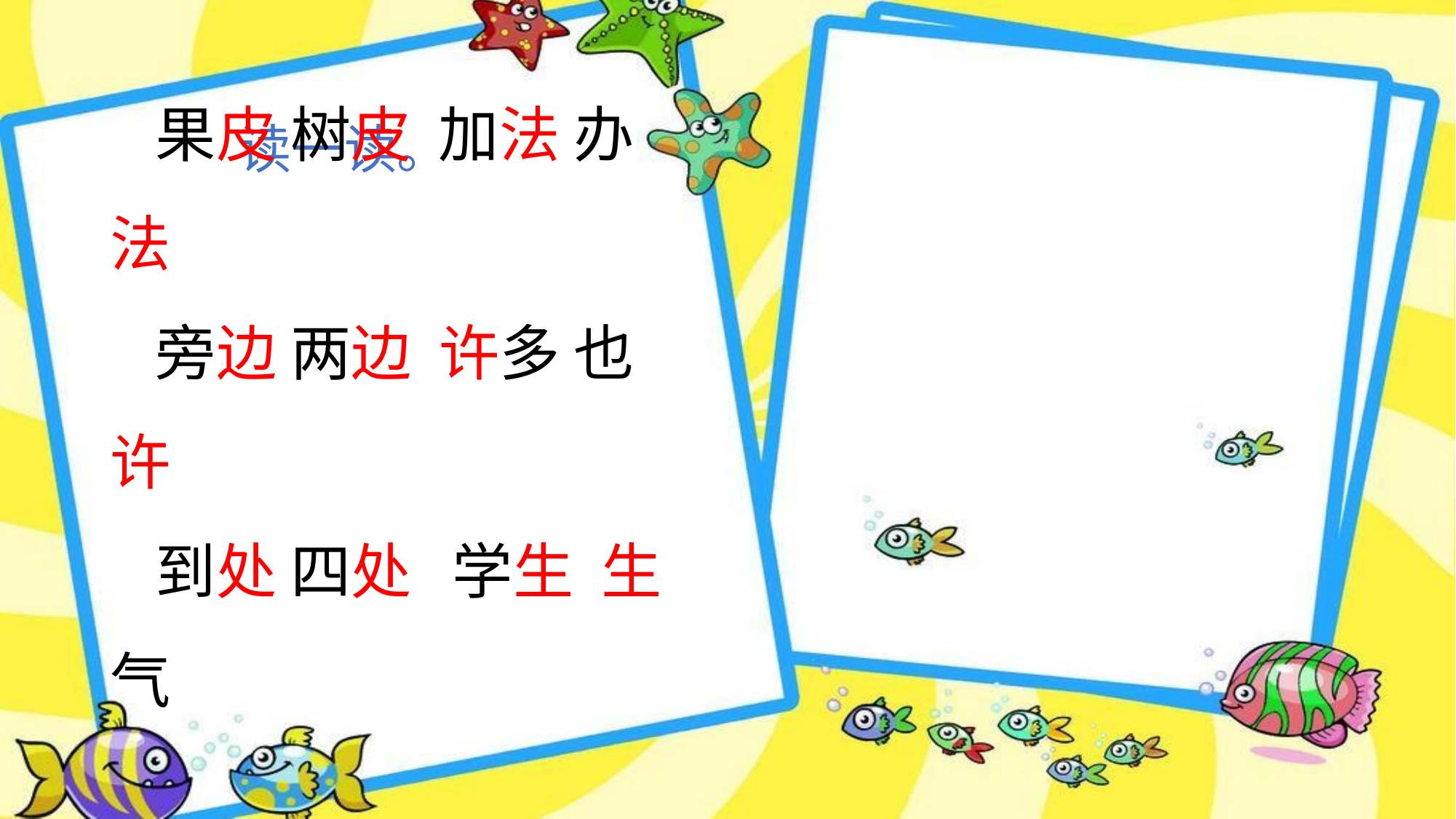

读一读。
果皮 树皮  加法 办法
旁边 两边  许多 也许
到处 四处   学生  生气